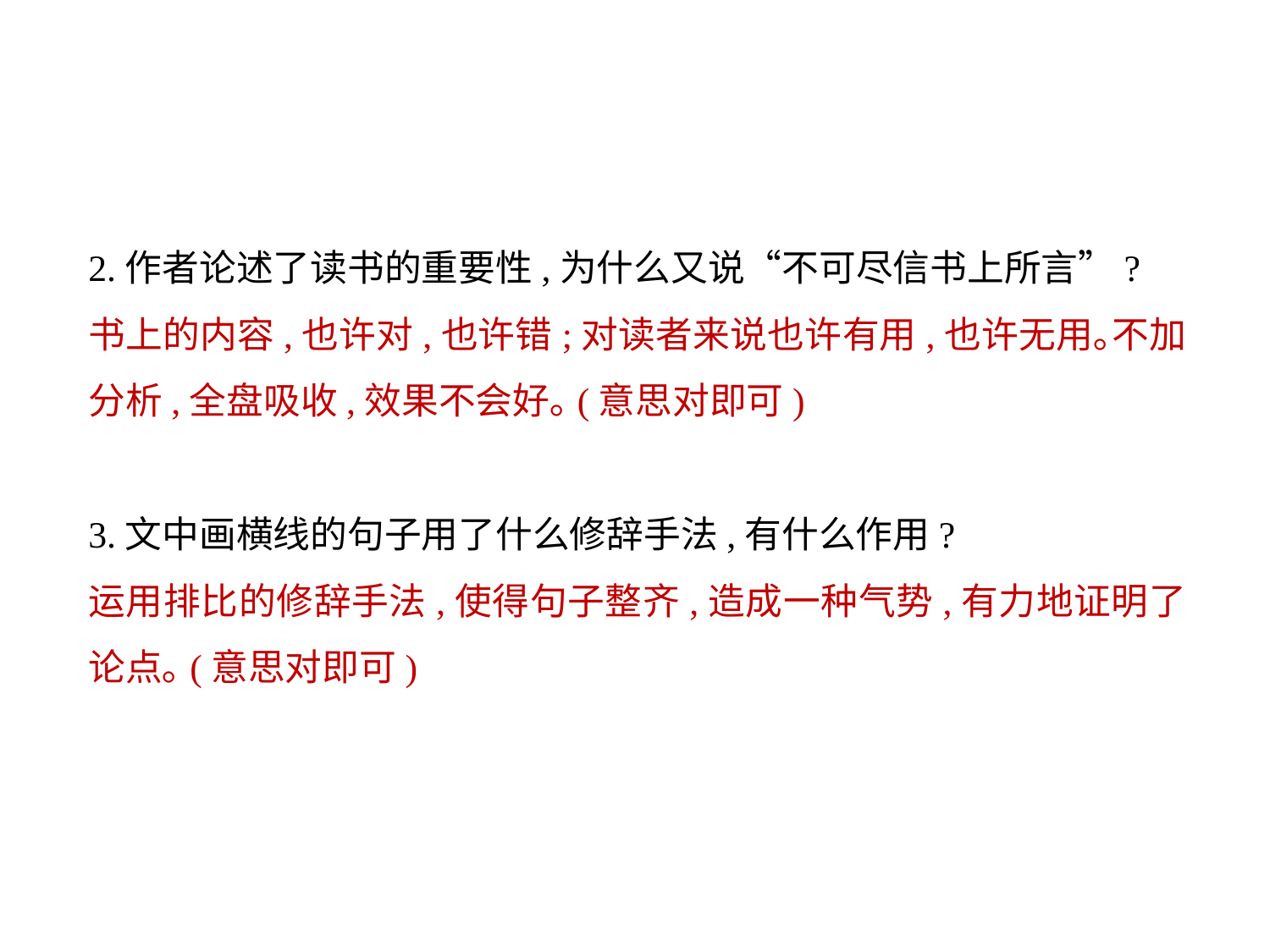

2.作者论述了读书的重要性,为什么又说“不可尽信书上所言”?
书上的内容,也许对,也许错;对读者来说也许有用,也许无用｡不加分析,全盘吸收,效果不会好｡(意思对即可)

3.文中画横线的句子用了什么修辞手法,有什么作用?
运用排比的修辞手法,使得句子整齐,造成一种气势,有力地证明了论点｡(意思对即可)